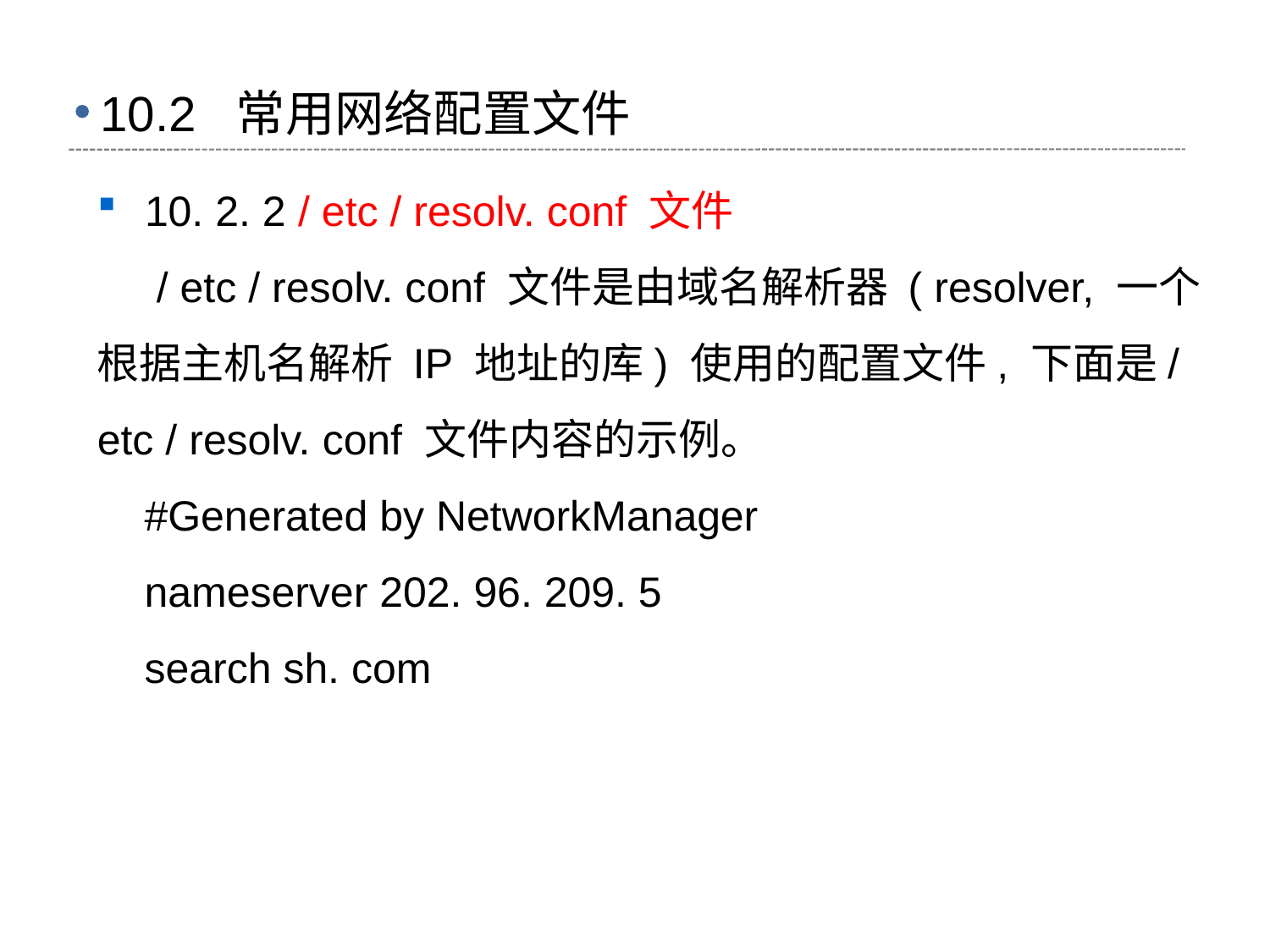

# 10.2  常用网络配置文件

10. 2. 2 / etc / resolv. conf 文件
     / etc / resolv. conf 文件是由域名解析器 ( resolver, 一个根据主机名解析 IP 地址的库) 使用的配置文件, 下面是/ etc / resolv. conf 文件内容的示例。
    #Generated by NetworkManager
    nameserver 202. 96. 209. 5
    search sh. com